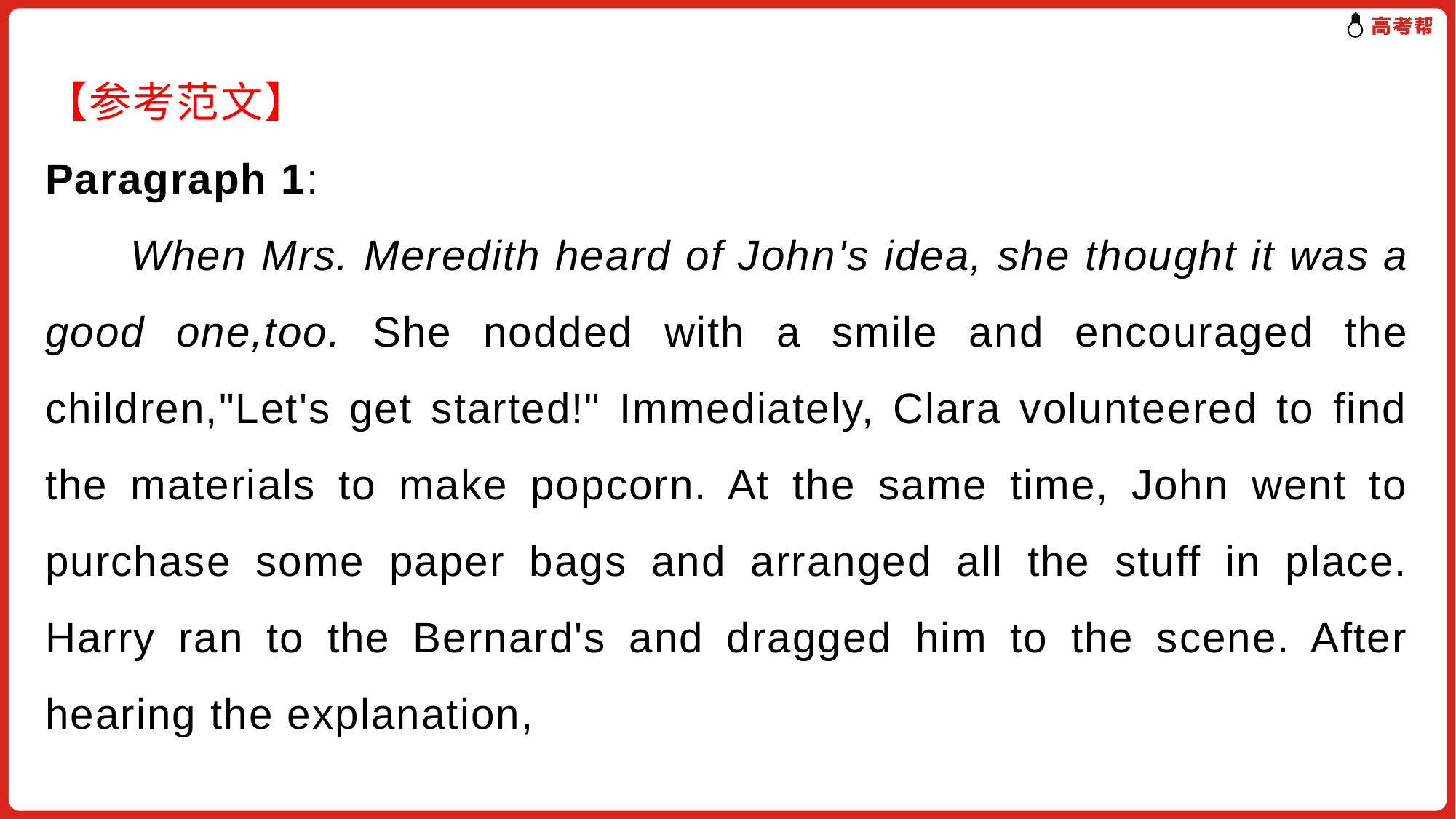

【参考范文】
Paragraph 1:
      When Mrs. Meredith heard of John's idea, she thought it was a good one,too. She nodded with a smile and encouraged the children,"Let's get started!" Immediately, Clara volunteered to find the materials to make popcorn. At the same time, John went to purchase some paper bags and arranged all the stuff in place. Harry ran to the Bernard's and dragged him to the scene. After hearing the explanation,